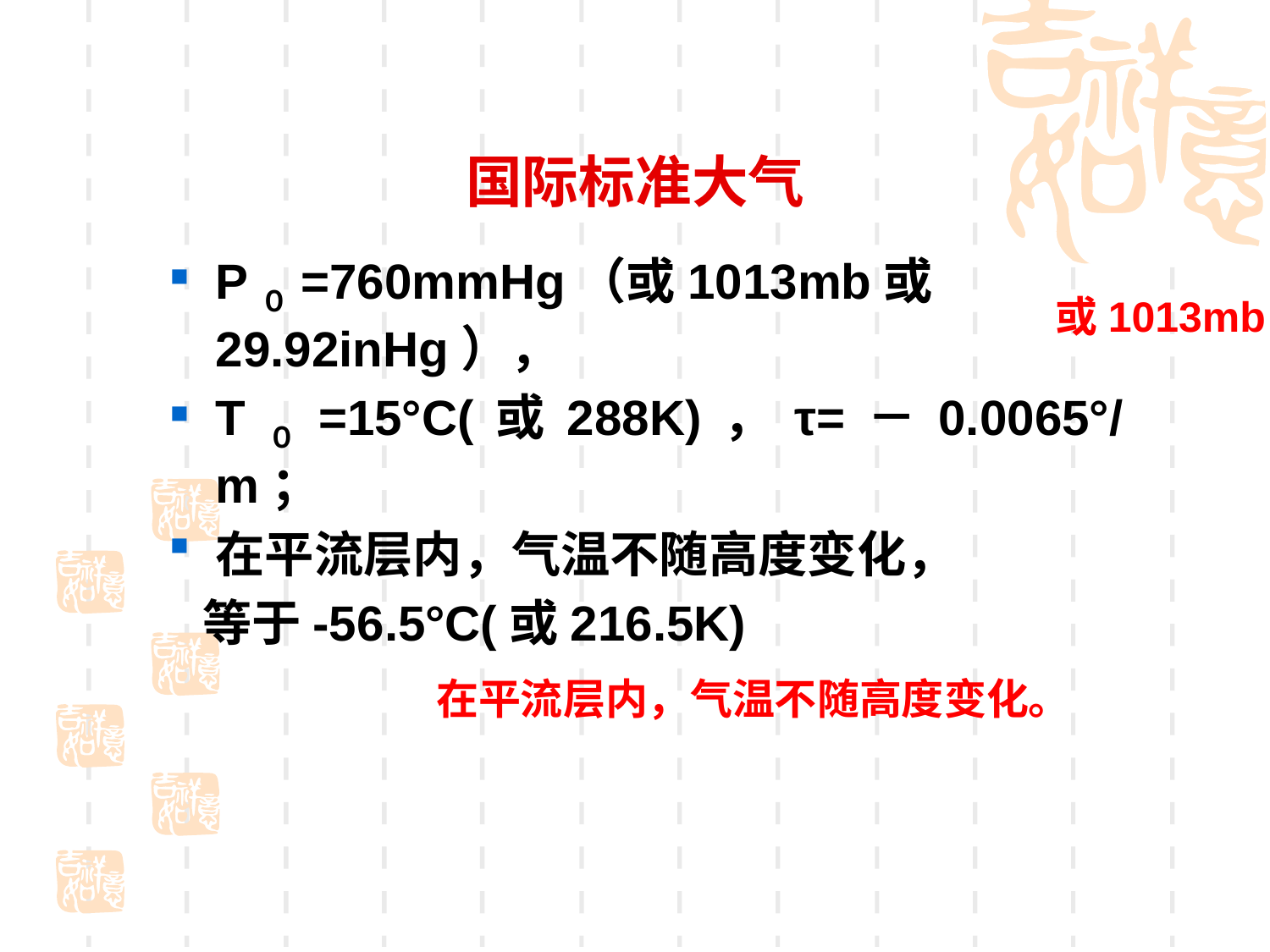

# 国际标准大气
P０=760mmHg（或1013mb或29.92inHg），
T０=15°C(或288K)，τ=－0.0065°/m；
在平流层内，气温不随高度变化，
  等于-56.5°C(或216.5K)
或1013mb
在平流层内，气温不随高度变化。